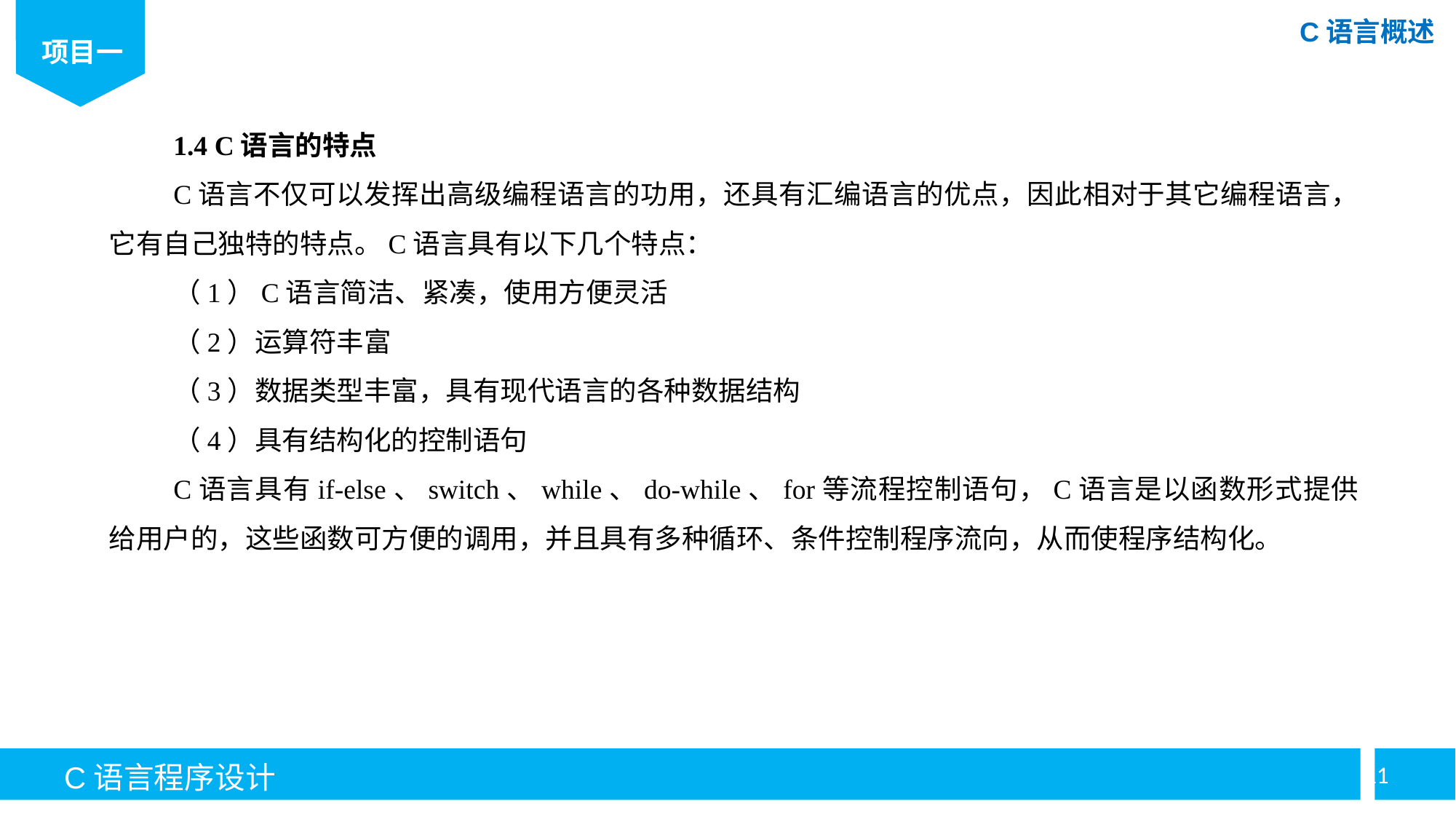

1.4 C语言的特点
C语言不仅可以发挥出高级编程语言的功用，还具有汇编语言的优点，因此相对于其它编程语言，它有自己独特的特点。C语言具有以下几个特点：
（1）C语言简洁、紧凑，使用方便灵活
（2）运算符丰富
（3）数据类型丰富，具有现代语言的各种数据结构
（4）具有结构化的控制语句
C语言具有if-else、switch、while、do-while、for等流程控制语句，C语言是以函数形式提供给用户的，这些函数可方便的调用，并且具有多种循环、条件控制程序流向，从而使程序结构化。